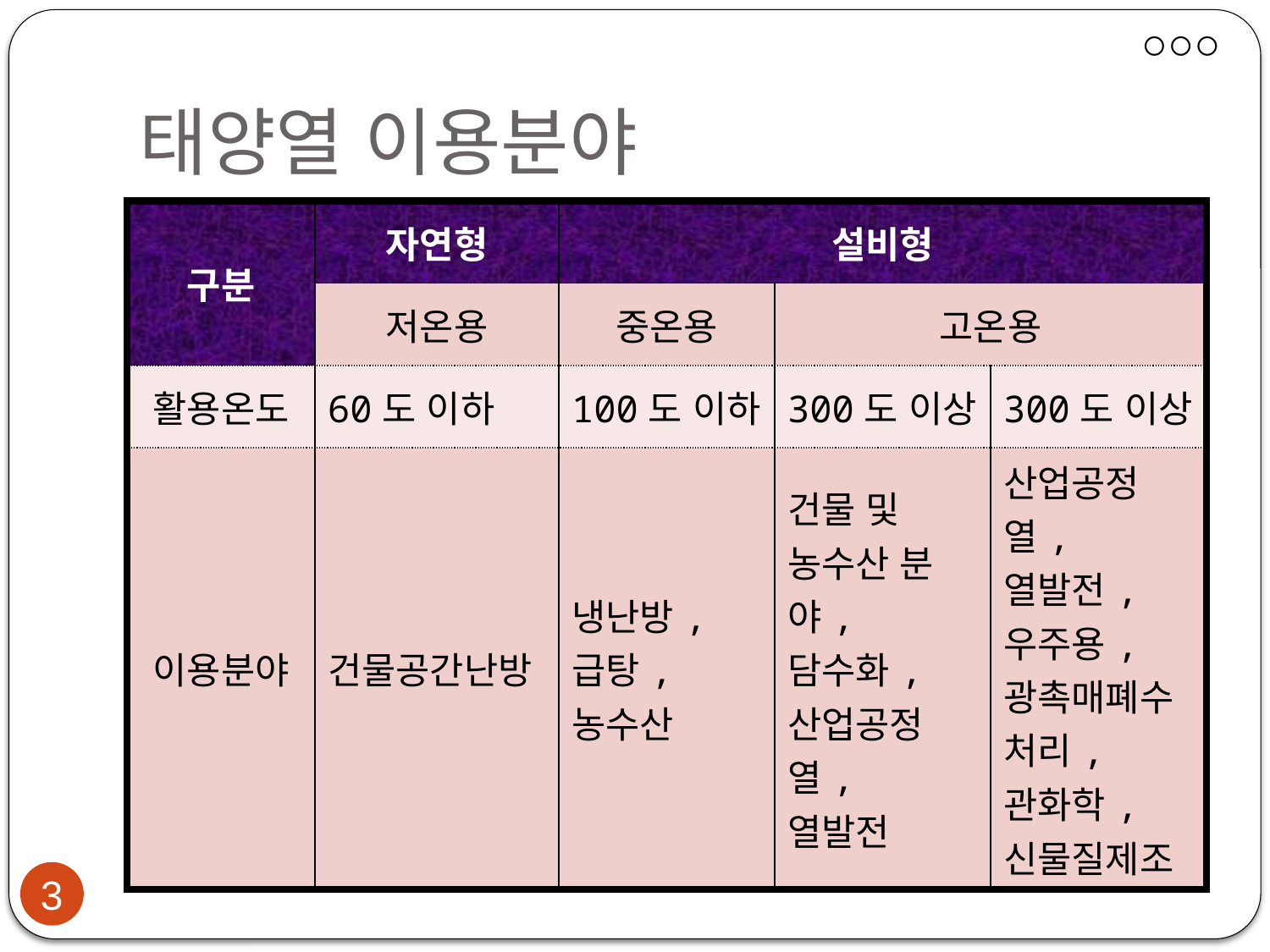

# 태양열 이용분야
| 구분 | 자연형 | 설비형 |  |  |
| --- | --- | --- | --- | --- |
|  | 저온용 | 중온용 | 고온용 |  |
| 활용온도 | 60도 이하 | 100도 이하 | 300도 이상 | 300도 이상 |
| 이용분야 | 건물공간난방 | 냉난방, 급탕, 농수산 | 건물 및 농수산 분야, 담수화, 산업공정열, 열발전 | 산업공정열, 열발전, 우주용, 광촉매폐수처리, 관화학, 신물질제조 |
3